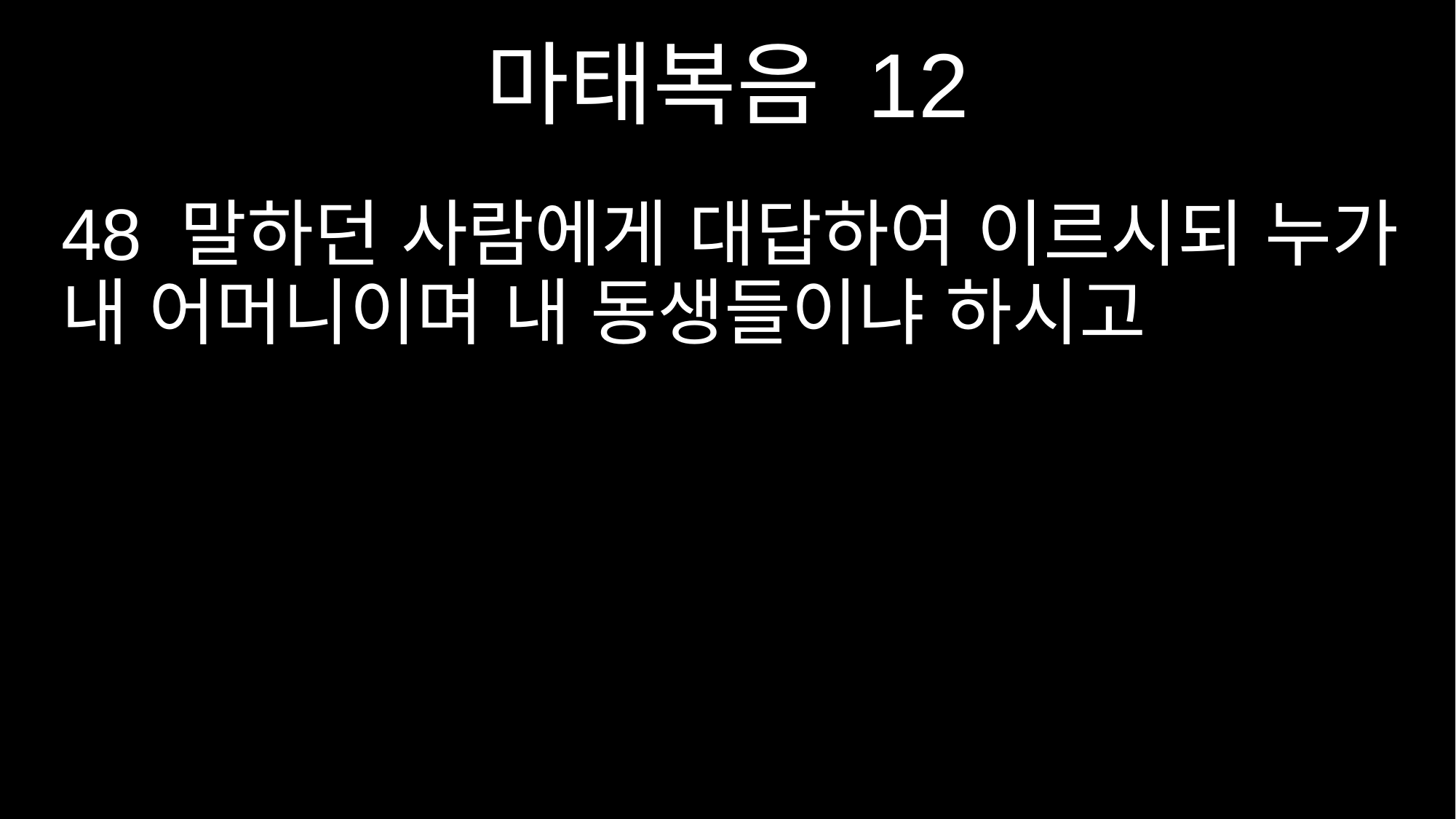

마태복음 12
48 말하던 사람에게 대답하여 이르시되 누가 내 어머니이며 내 동생들이냐 하시고